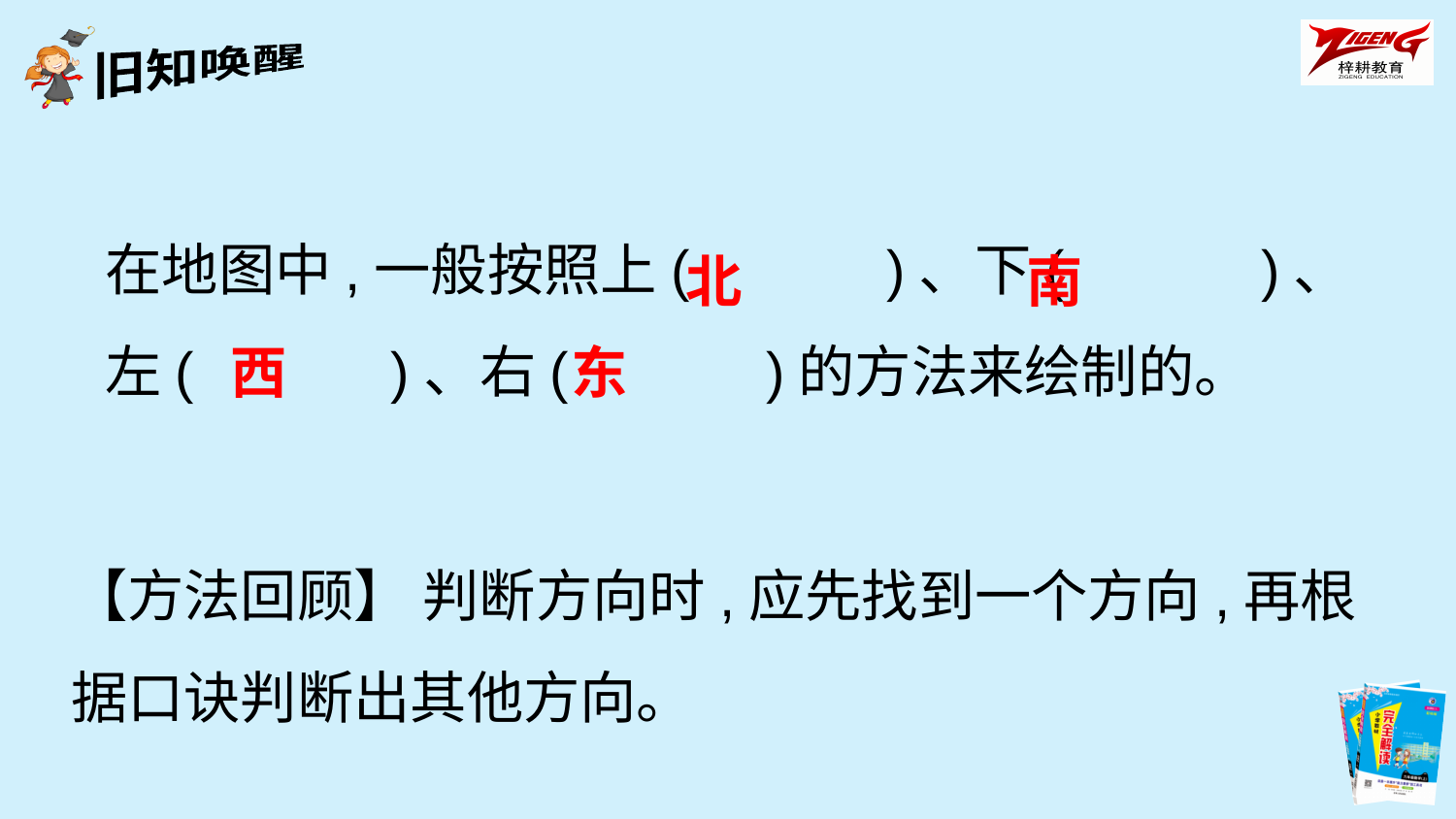

在地图中,一般按照上(　　　)、下(　　　)、
左(　　　)、右(　　　)的方法来绘制的。
北
南
西
东
【方法回顾】 判断方向时,应先找到一个方向,再根据口诀判断出其他方向。